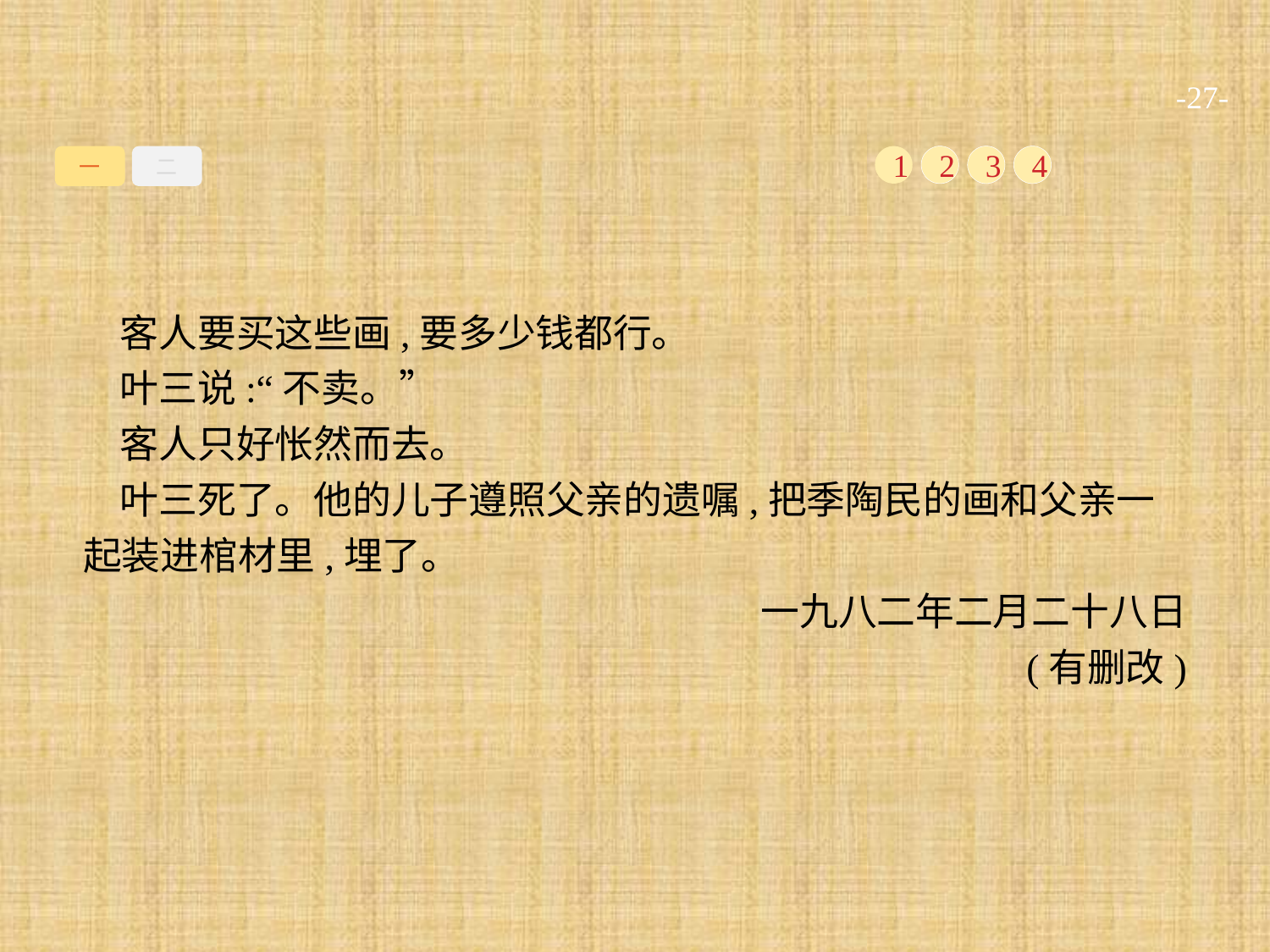

-27-
一
二
1
2
3
4
客人要买这些画,要多少钱都行。
叶三说:“不卖。”
客人只好怅然而去。
叶三死了。他的儿子遵照父亲的遗嘱,把季陶民的画和父亲一起装进棺材里,埋了。
一九八二年二月二十八日
(有删改)